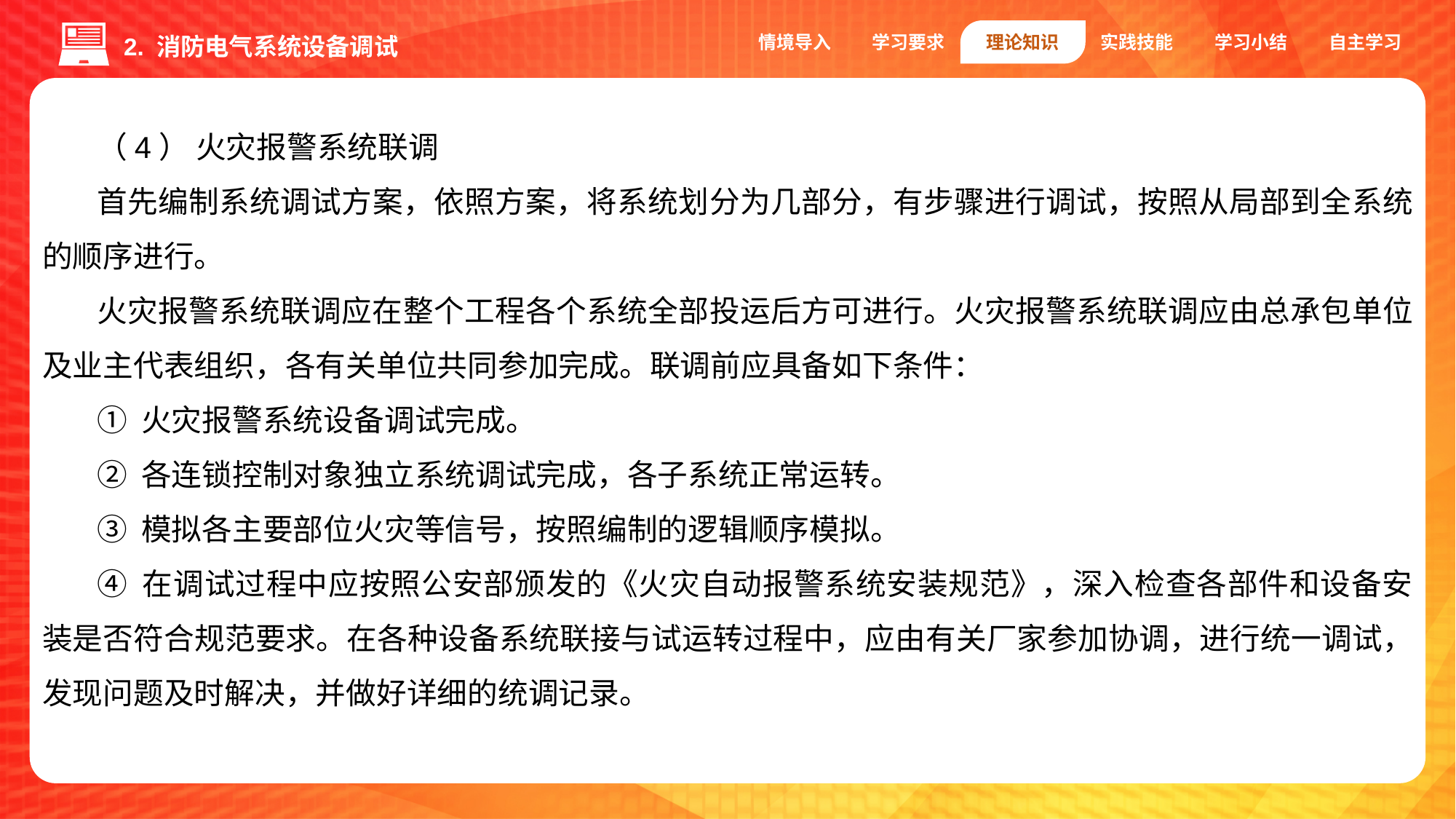

情境导入
学习要求
理论知识
实践技能
学习小结
自主学习

2. 消防电气系统设备调试
（4） 火灾报警系统联调
首先编制系统调试方案，依照方案，将系统划分为几部分，有步骤进行调试，按照从局部到全系统的顺序进行。
火灾报警系统联调应在整个工程各个系统全部投运后方可进行。火灾报警系统联调应由总承包单位及业主代表组织，各有关单位共同参加完成。联调前应具备如下条件：
① 火灾报警系统设备调试完成。
② 各连锁控制对象独立系统调试完成，各子系统正常运转。
③ 模拟各主要部位火灾等信号，按照编制的逻辑顺序模拟。
④ 在调试过程中应按照公安部颁发的《火灾自动报警系统安装规范》，深入检查各部件和设备安装是否符合规范要求。在各种设备系统联接与试运转过程中，应由有关厂家参加协调，进行统一调试，发现问题及时解决，并做好详细的统调记录。